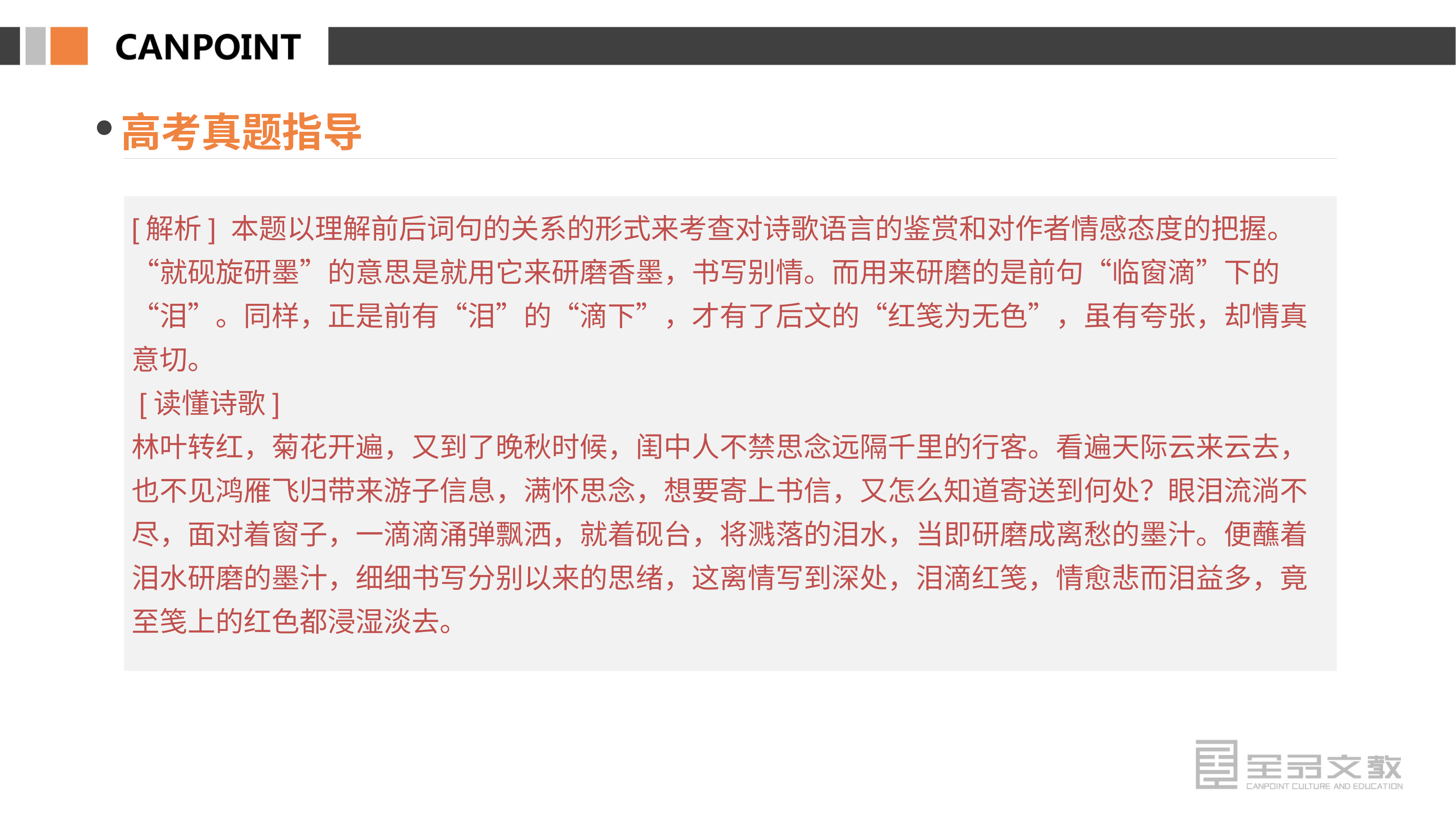

高考真题指导

[解析] 本题以理解前后词句的关系的形式来考查对诗歌语言的鉴赏和对作者情感态度的把握。“就砚旋研墨”的意思是就用它来研磨香墨，书写别情。而用来研磨的是前句“临窗滴”下的“泪”。同样，正是前有“泪”的“滴下”，才有了后文的“红笺为无色”，虽有夸张，却情真意切。
 [读懂诗歌]
林叶转红，菊花开遍，又到了晚秋时候，闺中人不禁思念远隔千里的行客。看遍天际云来云去，也不见鸿雁飞归带来游子信息，满怀思念，想要寄上书信，又怎么知道寄送到何处？眼泪流淌不尽，面对着窗子，一滴滴涌弹飘洒，就着砚台，将溅落的泪水，当即研磨成离愁的墨汁。便蘸着泪水研磨的墨汁，细细书写分别以来的思绪，这离情写到深处，泪滴红笺，情愈悲而泪益多，竟至笺上的红色都浸湿淡去。